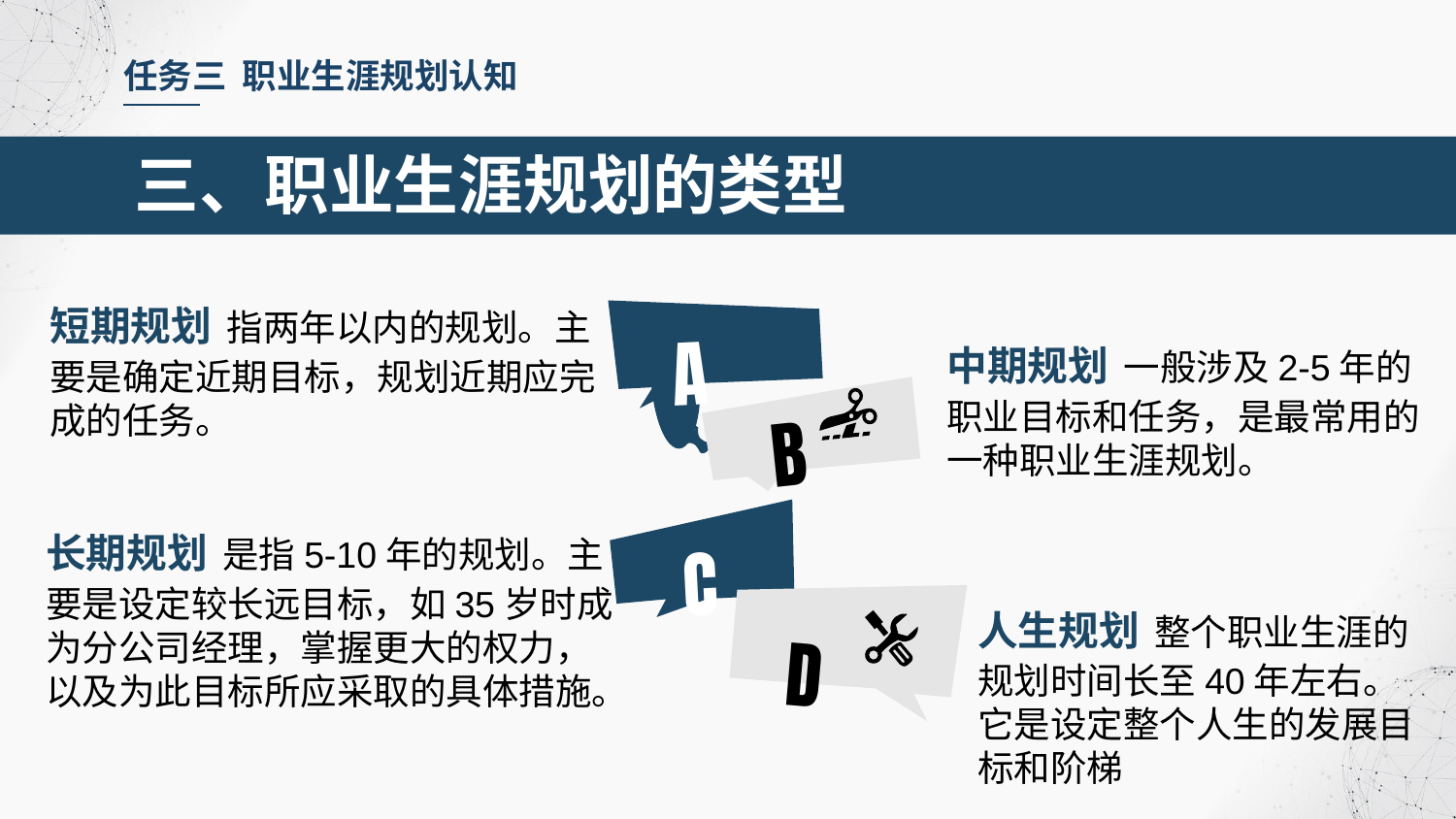

任务三  职业生涯规划认知

三、职业生涯规划的类型
短期规划 指两年以内的规划。主要是确定近期目标，规划近期应完成的任务。

A

中期规划 一般涉及2-5年的职业目标和任务，是最常用的一种职业生涯规划。
B

C
长期规划 是指5-10年的规划。主要是设定较长远目标，如35岁时成为分公司经理，掌握更大的权力，以及为此目标所应采取的具体措施。
人生规划 整个职业生涯的规划时间长至40年左右。它是设定整个人生的发展目标和阶梯

D